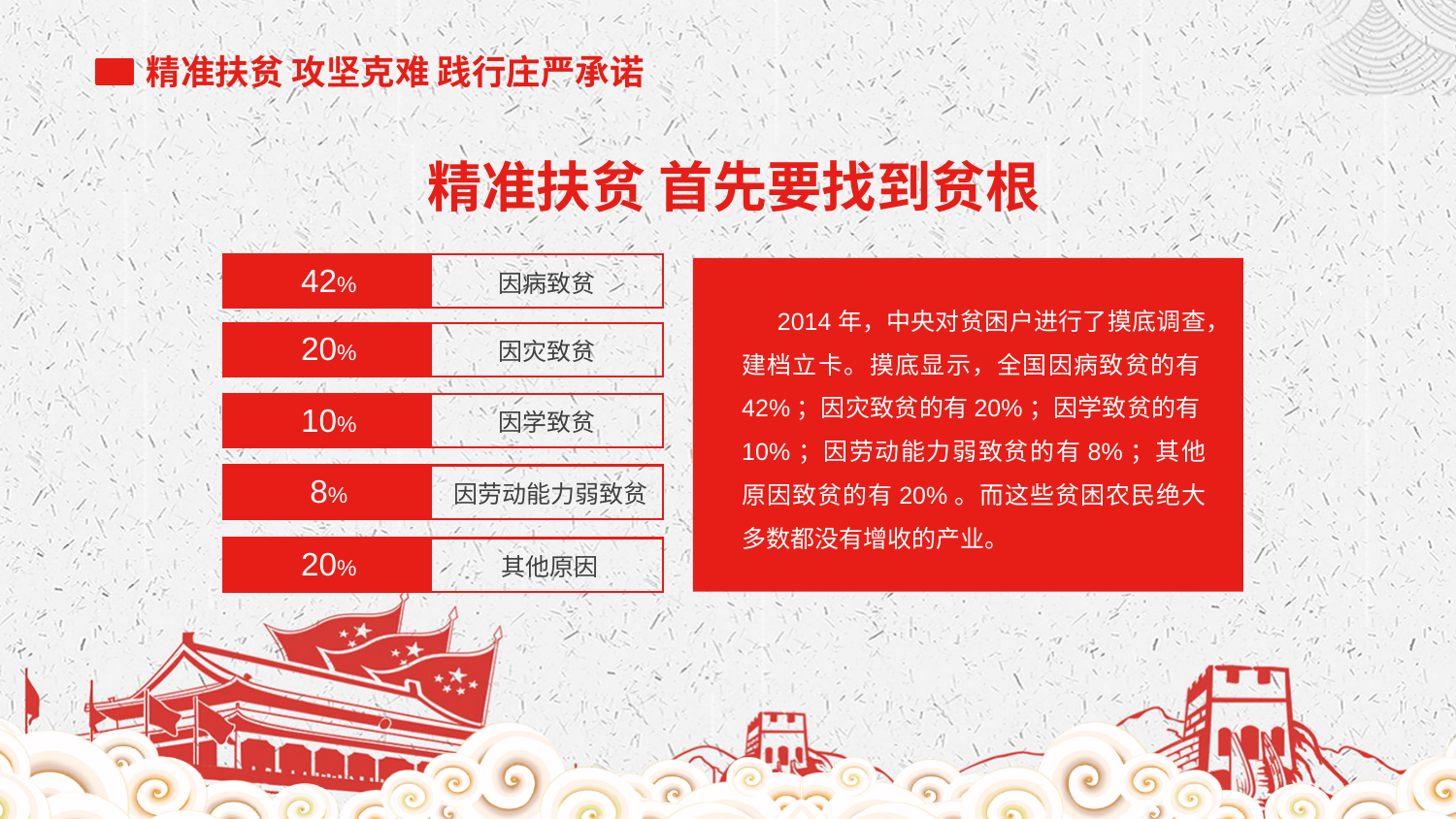

精准扶贫 攻坚克难 践行庄严承诺

精准扶贫 首先要找到贫根
42%

因病致贫

     2014年，中央对贫困户进行了摸底调查，建档立卡。摸底显示，全国因病致贫的有42%；因灾致贫的有20%；因学致贫的有10%；因劳动能力弱致贫的有8%；其他原因致贫的有20%。而这些贫困农民绝大多数都没有增收的产业。
20%

因灾致贫
10%

因学致贫
8%

因劳动能力弱致贫
20%

其他原因
字符延长可删除